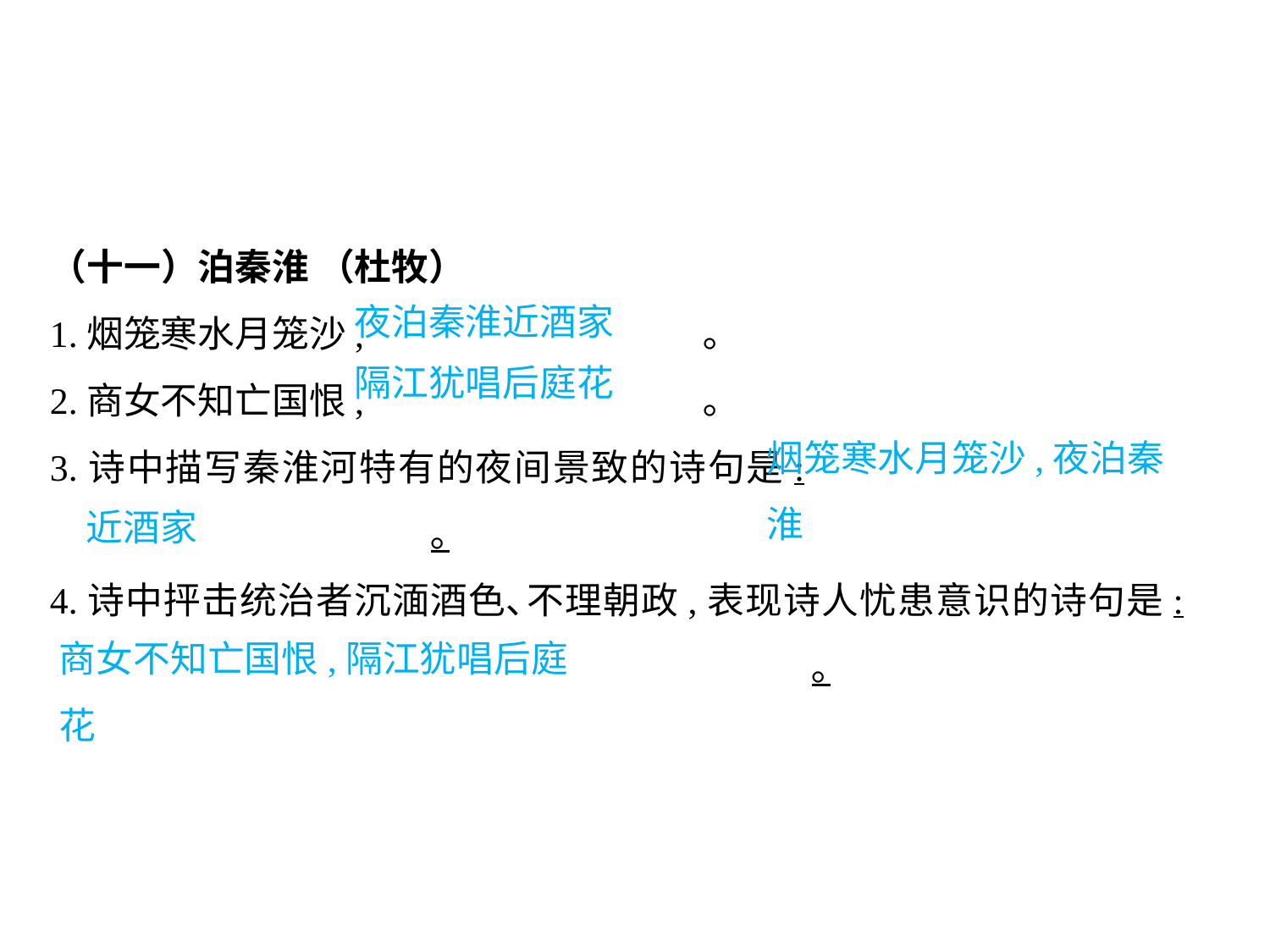

（十一）泊秦淮 （杜牧）
1.烟笼寒水月笼沙,			 ｡
2.商女不知亡国恨,			 ｡
3.诗中描写秦淮河特有的夜间景致的诗句是:							｡
4.诗中抨击统治者沉湎酒色､不理朝政,表现诗人忧患意识的诗句是:							｡
夜泊秦淮近酒家
隔江犹唱后庭花
烟笼寒水月笼沙,夜泊秦淮
近酒家
商女不知亡国恨,隔江犹唱后庭花